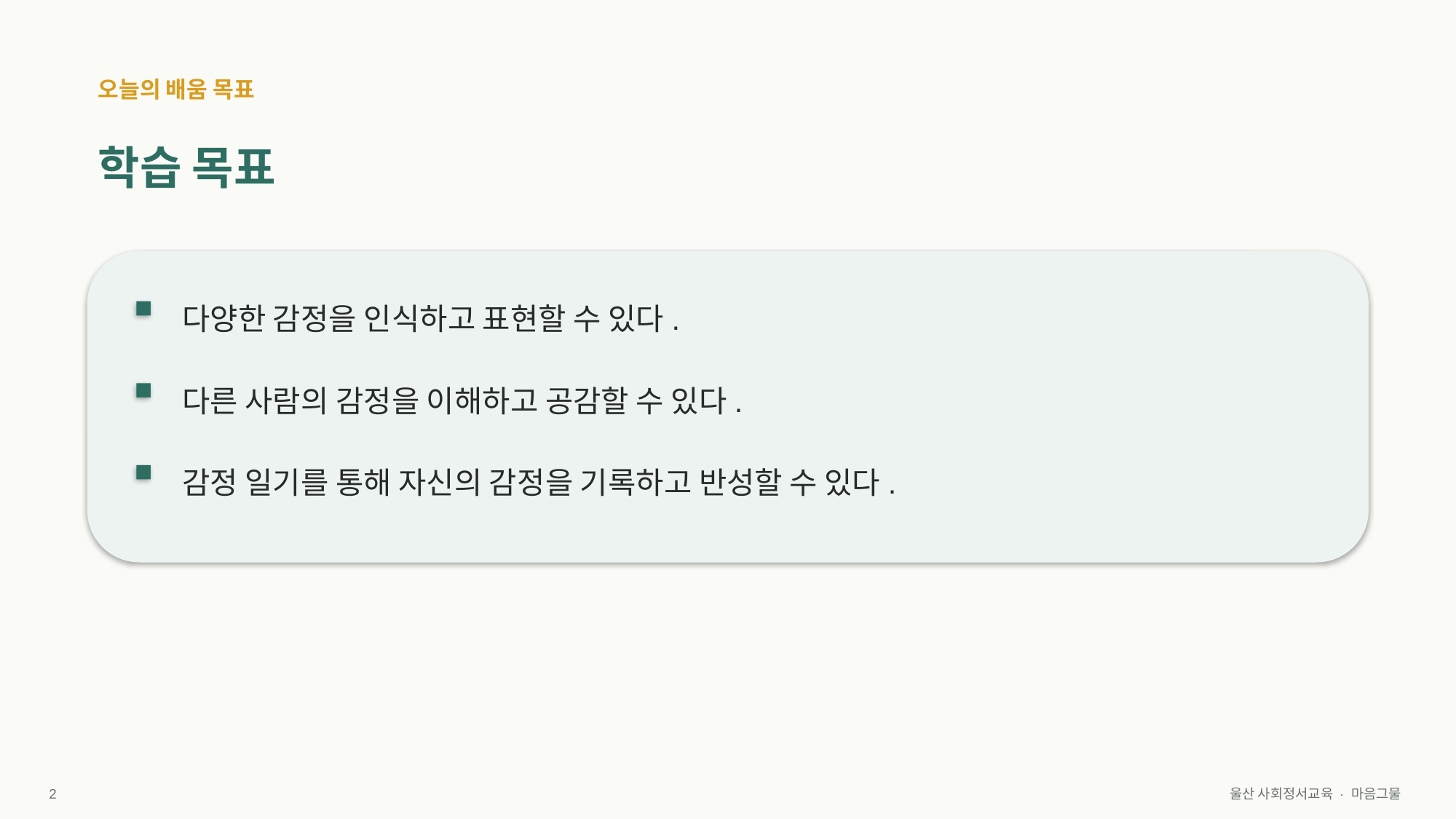

오늘의 배움 목표
학습 목표

다양한 감정을 인식하고 표현할 수 있다.

다른 사람의 감정을 이해하고 공감할 수 있다.

감정 일기를 통해 자신의 감정을 기록하고 반성할 수 있다.

2
울산 사회정서교육 · 마음그물